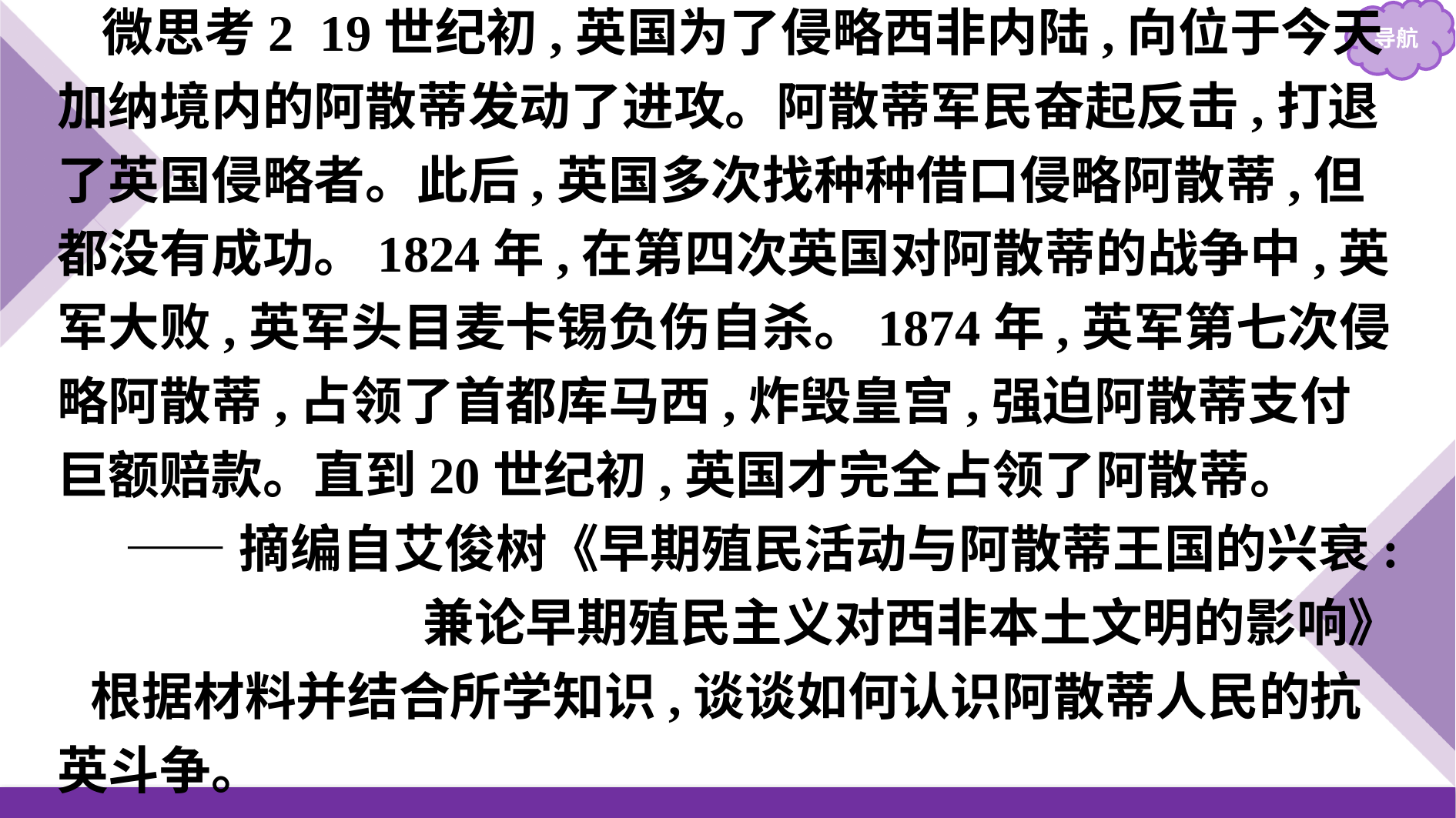

微思考2  19世纪初,英国为了侵略西非内陆,向位于今天加纳境内的阿散蒂发动了进攻。阿散蒂军民奋起反击,打退了英国侵略者。此后,英国多次找种种借口侵略阿散蒂,但都没有成功。1824年,在第四次英国对阿散蒂的战争中,英军大败,英军头目麦卡锡负伤自杀。1874年,英军第七次侵略阿散蒂,占领了首都库马西,炸毁皇宫,强迫阿散蒂支付巨额赔款。直到20世纪初,英国才完全占领了阿散蒂。
——摘编自艾俊树《早期殖民活动与阿散蒂王国的兴衰:
兼论早期殖民主义对西非本土文明的影响》
根据材料并结合所学知识,谈谈如何认识阿散蒂人民的抗英斗争。